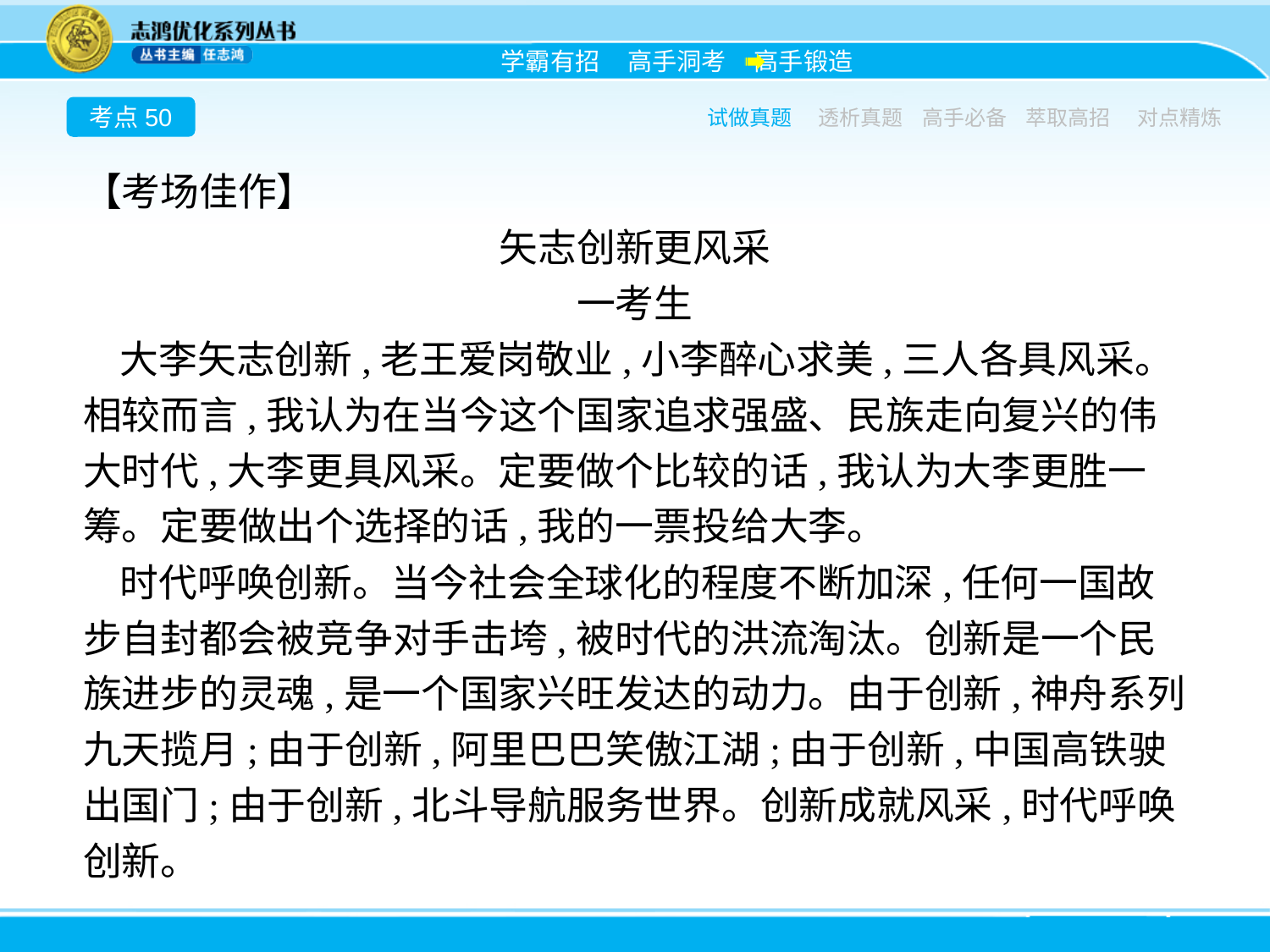

考点50
试做真题
透析真题
高手必备
萃取高招
对点精炼
【考场佳作】
矢志创新更风采
一考生
大李矢志创新,老王爱岗敬业,小李醉心求美,三人各具风采。相较而言,我认为在当今这个国家追求强盛、民族走向复兴的伟大时代,大李更具风采。定要做个比较的话,我认为大李更胜一筹。定要做出个选择的话,我的一票投给大李。
时代呼唤创新。当今社会全球化的程度不断加深,任何一国故步自封都会被竞争对手击垮,被时代的洪流淘汰。创新是一个民族进步的灵魂,是一个国家兴旺发达的动力。由于创新,神舟系列九天揽月;由于创新,阿里巴巴笑傲江湖;由于创新,中国高铁驶出国门;由于创新,北斗导航服务世界。创新成就风采,时代呼唤创新。